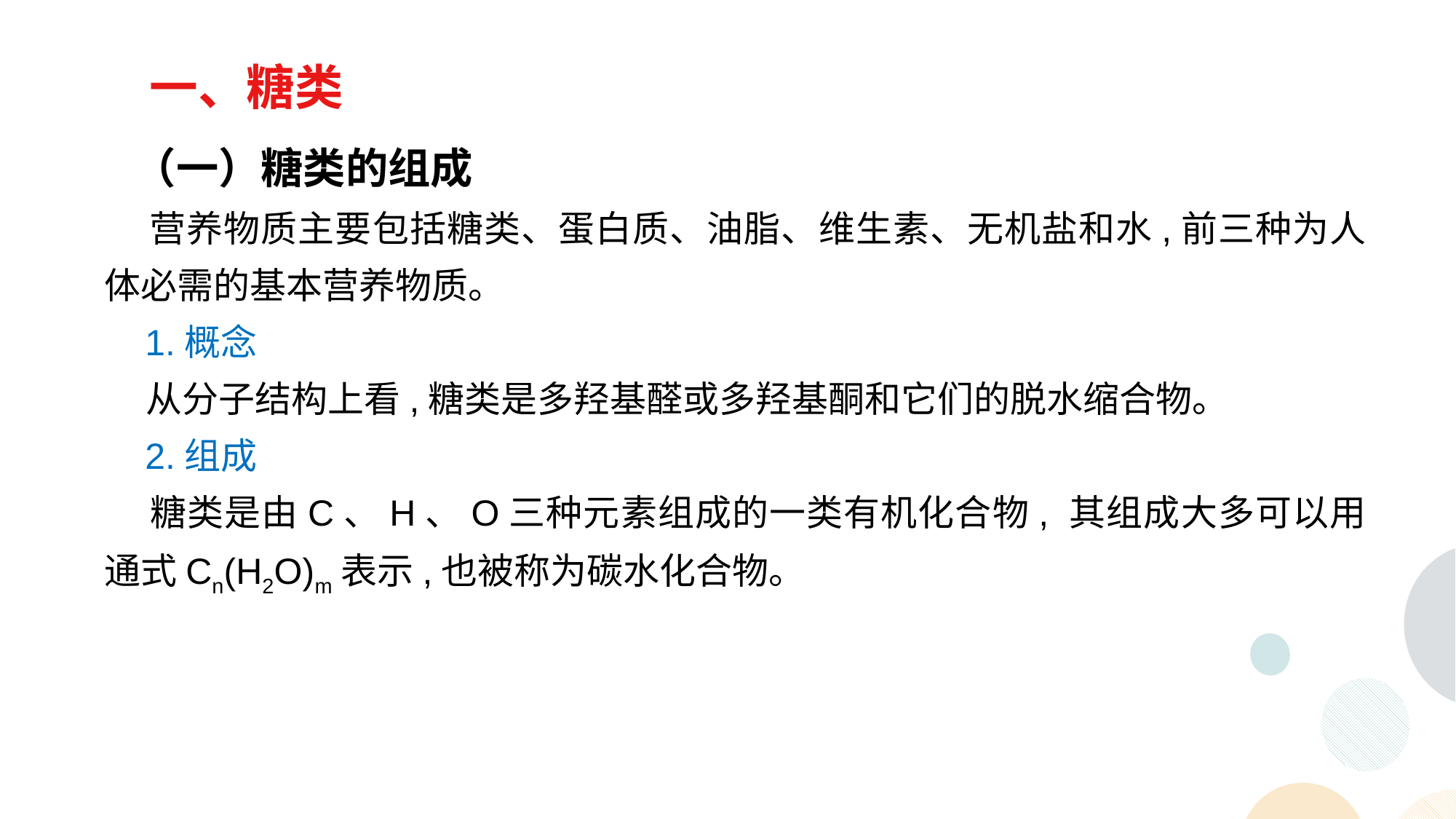

一、糖类
  （一）糖类的组成
    营养物质主要包括糖类、蛋白质、油脂、维生素、无机盐和水,前三种为人体必需的基本营养物质。
    1.概念
    从分子结构上看,糖类是多羟基醛或多羟基酮和它们的脱水缩合物。
    2.组成
    糖类是由C、H、O三种元素组成的一类有机化合物, 其组成大多可以用通式Cn(H2O)m表示,也被称为碳水化合物。